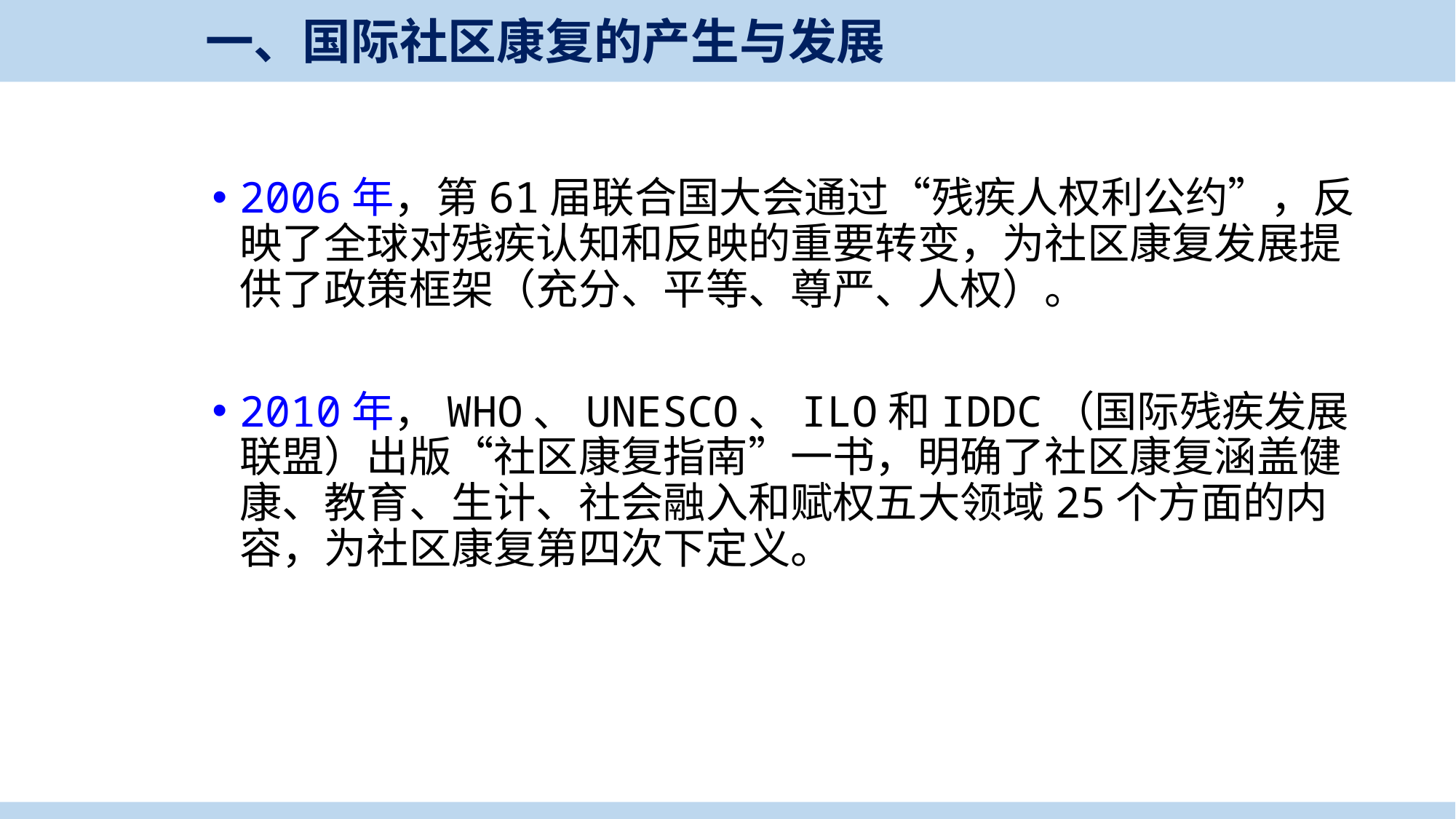

一、国际社区康复的产生与发展
2006年，第61届联合国大会通过“残疾人权利公约”，反映了全球对残疾认知和反映的重要转变，为社区康复发展提供了政策框架（充分、平等、尊严、人权）。

2010年，WHO、UNESCO、ILO和IDDC（国际残疾发展联盟）出版“社区康复指南”一书，明确了社区康复涵盖健康、教育、生计、社会融入和赋权五大领域25个方面的内容，为社区康复第四次下定义。